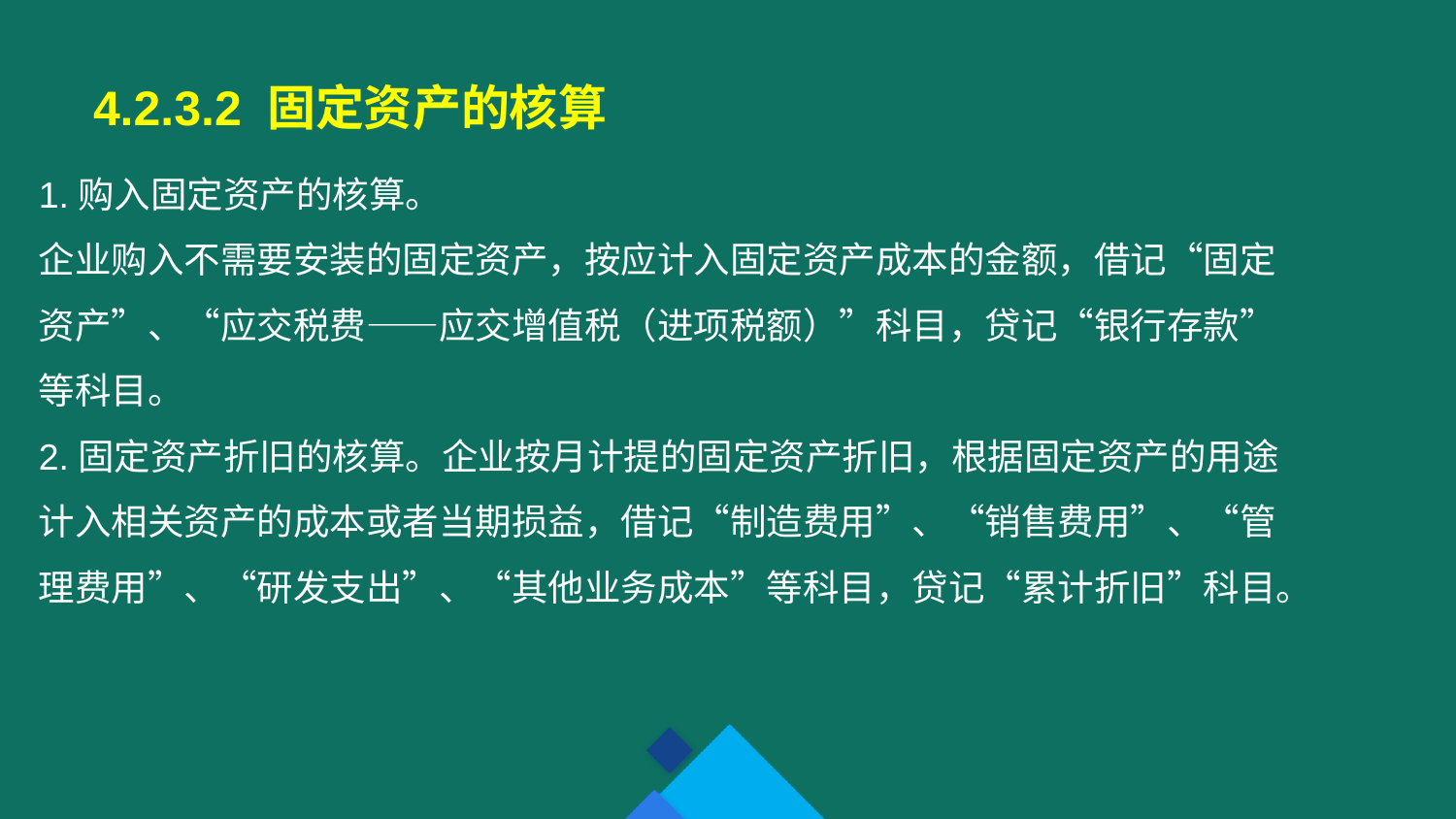

4.2.3.2 固定资产的核算
1.购入固定资产的核算。
企业购入不需要安装的固定资产，按应计入固定资产成本的金额，借记“固定资产”、“应交税费——应交增值税（进项税额）”科目，贷记“银行存款”等科目。
2.固定资产折旧的核算。企业按月计提的固定资产折旧，根据固定资产的用途计入相关资产的成本或者当期损益，借记“制造费用”、“销售费用”、“管理费用”、“研发支出”、“其他业务成本”等科目，贷记“累计折旧”科目。